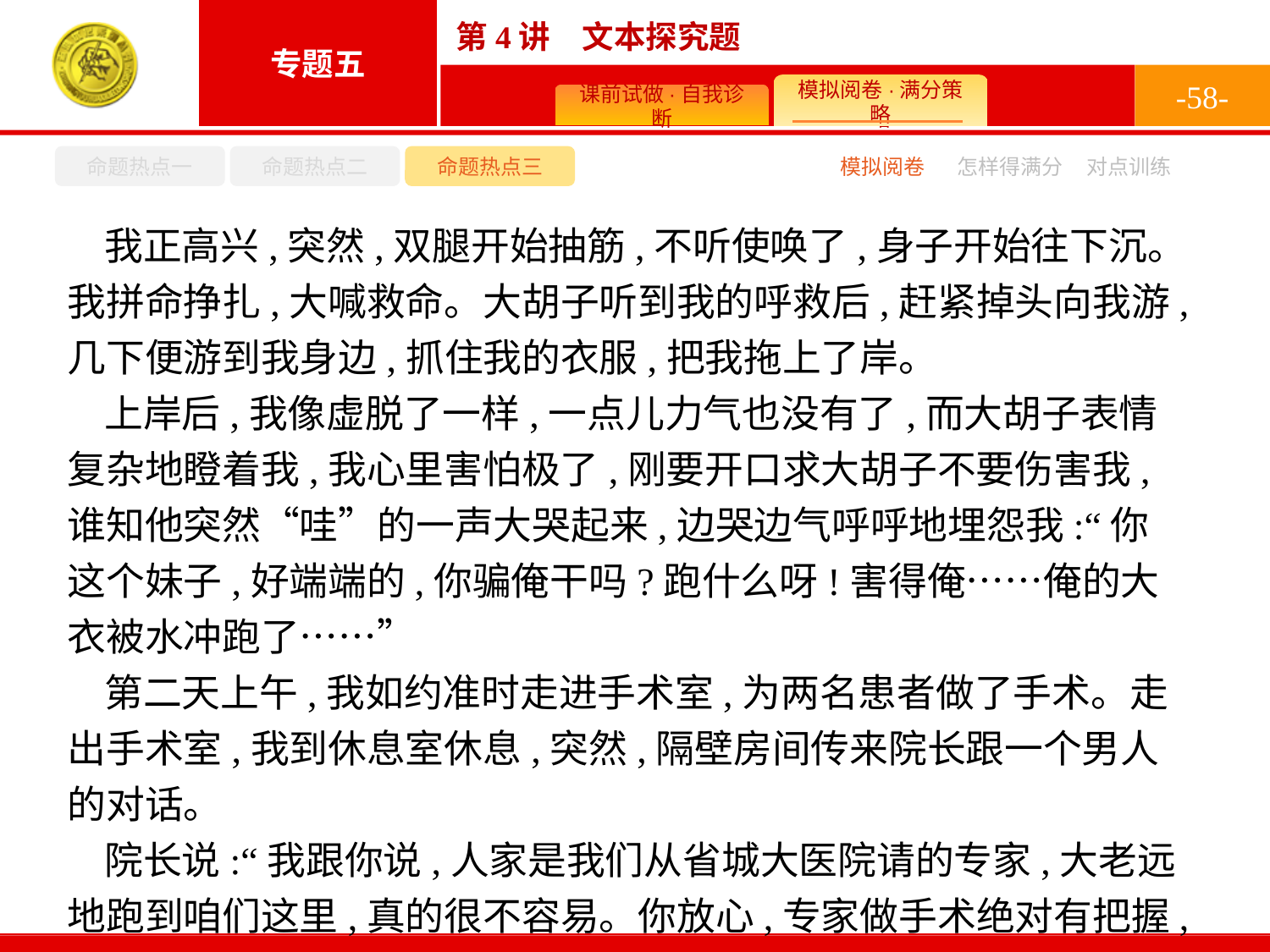

-58-
命题热点一
命题热点二
命题热点三
模拟阅卷
怎样得满分
对点训练
我正高兴,突然,双腿开始抽筋,不听使唤了,身子开始往下沉。我拼命挣扎,大喊救命。大胡子听到我的呼救后,赶紧掉头向我游,几下便游到我身边,抓住我的衣服,把我拖上了岸。
上岸后,我像虚脱了一样,一点儿力气也没有了,而大胡子表情复杂地瞪着我,我心里害怕极了,刚要开口求大胡子不要伤害我,谁知他突然“哇”的一声大哭起来,边哭边气呼呼地埋怨我:“你这个妹子,好端端的,你骗俺干吗?跑什么呀!害得俺……俺的大衣被水冲跑了……”
第二天上午,我如约准时走进手术室,为两名患者做了手术。走出手术室,我到休息室休息,突然,隔壁房间传来院长跟一个男人的对话。
院长说:“我跟你说,人家是我们从省城大医院请的专家,大老远地跑到咱们这里,真的很不容易。你放心,专家做手术绝对有把握,肯定能治好你妻子的病……你们家属应该对专家表示感谢……”